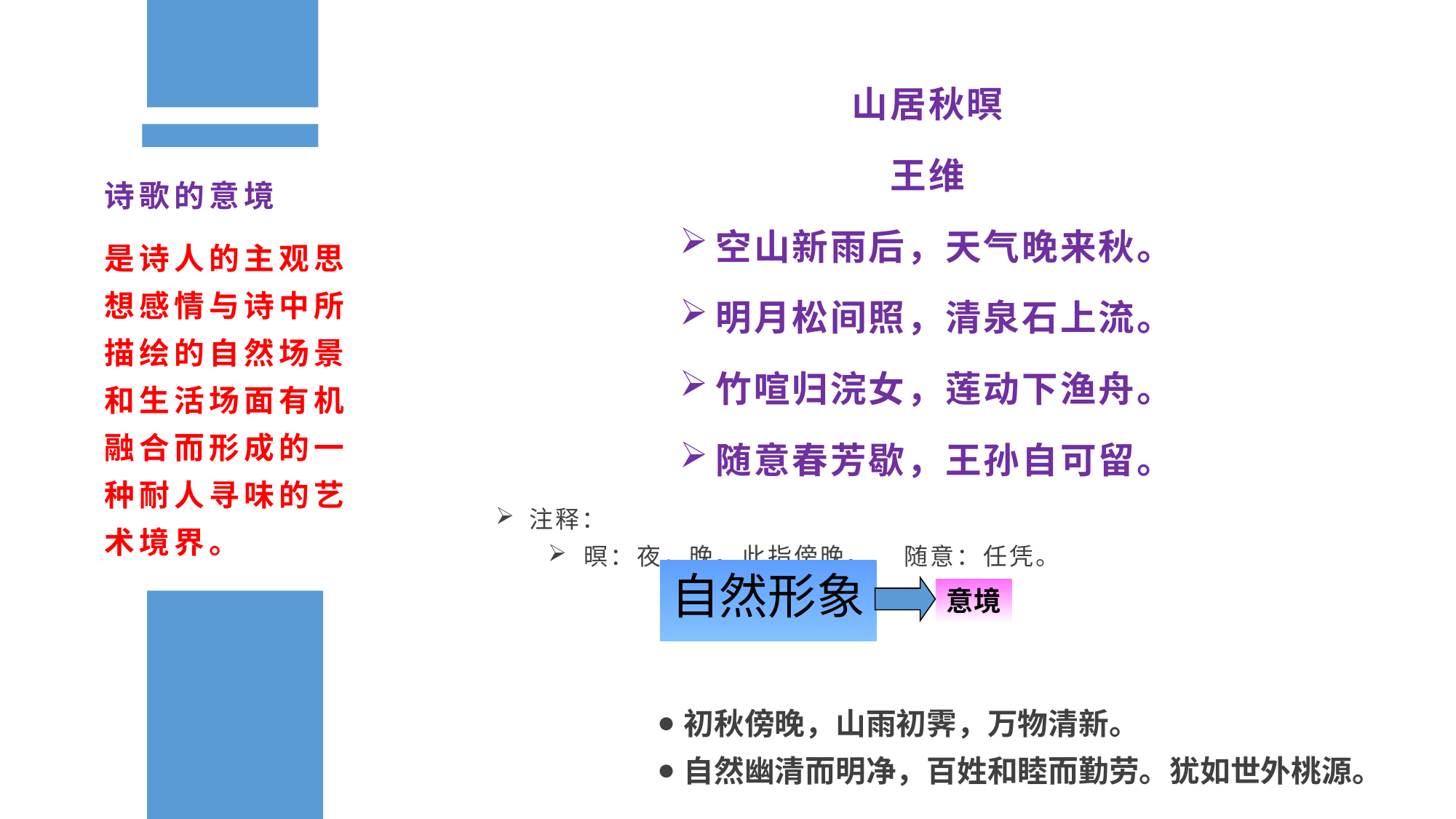

山居秋暝
王维
空山新雨后，天气晚来秋。
明月松间照，清泉石上流。
竹喧归浣女，莲动下渔舟。
随意春芳歇，王孙自可留。
注释：
暝：夜，晚。此指傍晚。    随意：任凭。

诗歌的意境
是诗人的主观思想感情与诗中所描绘的自然场景和生活场面有机融合而形成的一种耐人寻味的艺术境界。
自然形象

意境

初秋傍晚，山雨初霁，万物清新。
自然幽清而明净，百姓和睦而勤劳。犹如世外桃源。